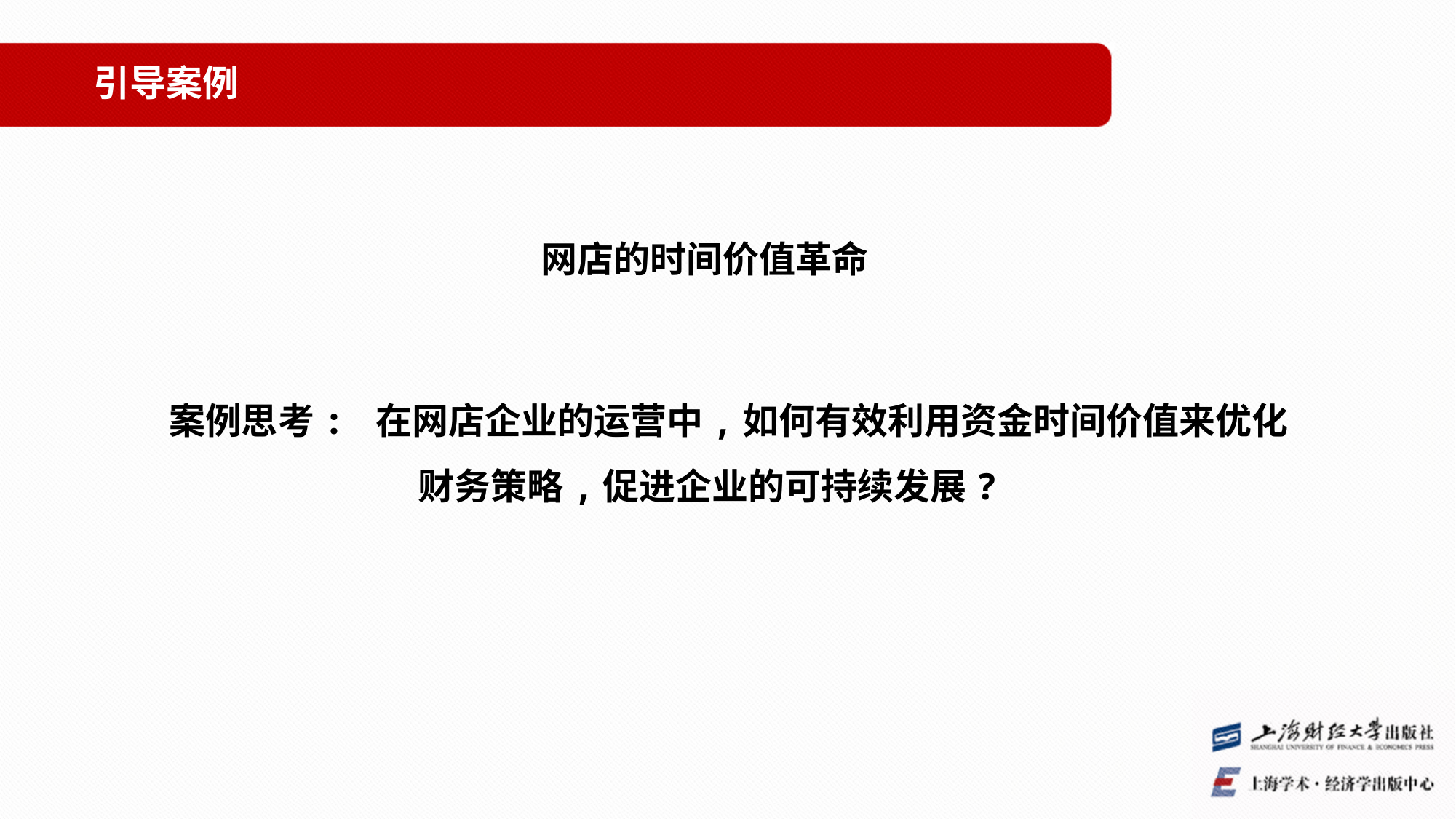

引导案例
网店的时间价值革命
 案例思考: 在网店企业的运营中,如何有效利用资金时间价值来优化财务策略,促进企业的可持续发展?